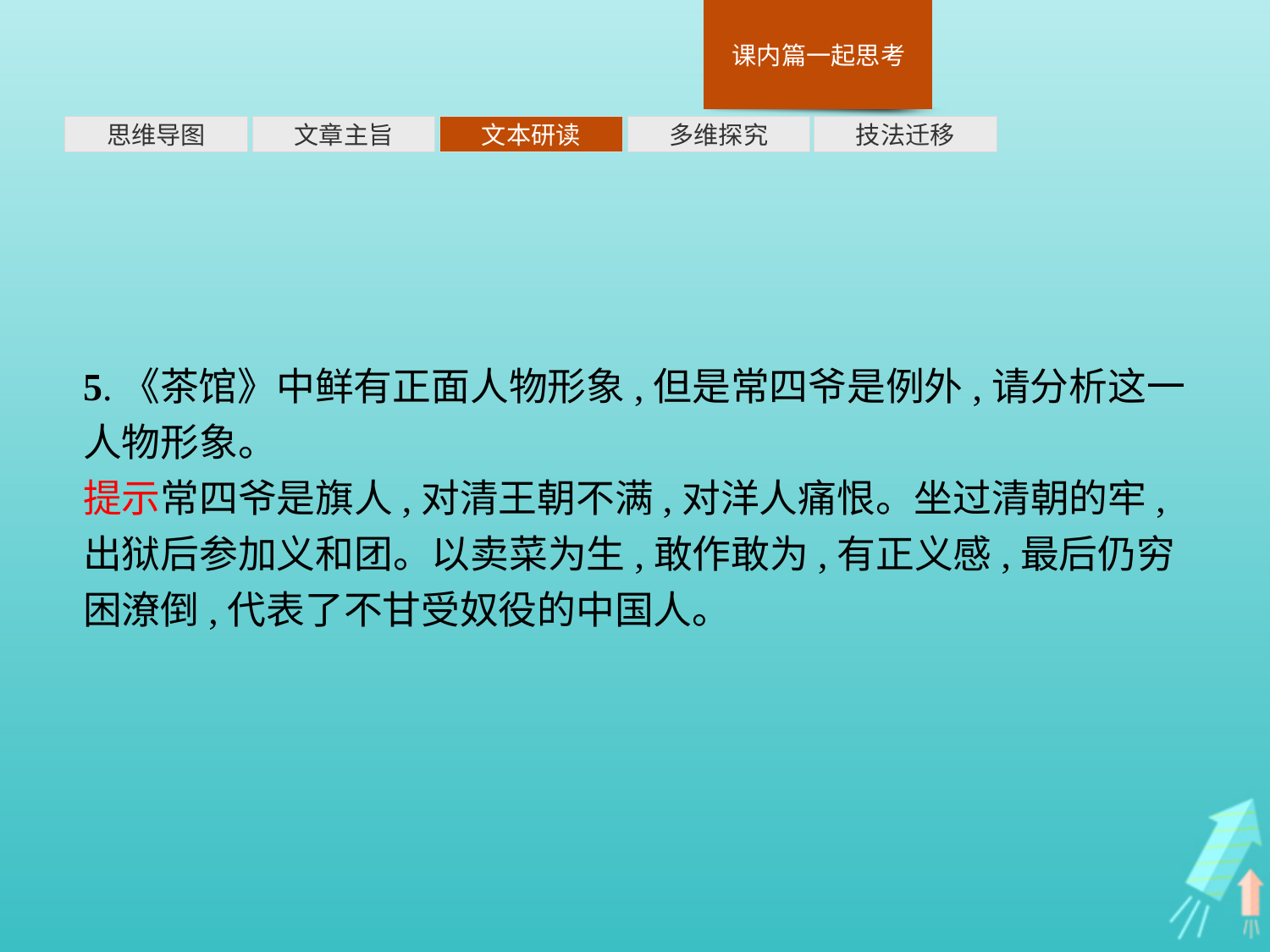

多维探究
思维导图
文章主旨
文本研读
技法迁移
5.《茶馆》中鲜有正面人物形象,但是常四爷是例外,请分析这一人物形象。
提示常四爷是旗人,对清王朝不满,对洋人痛恨。坐过清朝的牢,出狱后参加义和团。以卖菜为生,敢作敢为,有正义感,最后仍穷困潦倒,代表了不甘受奴役的中国人。